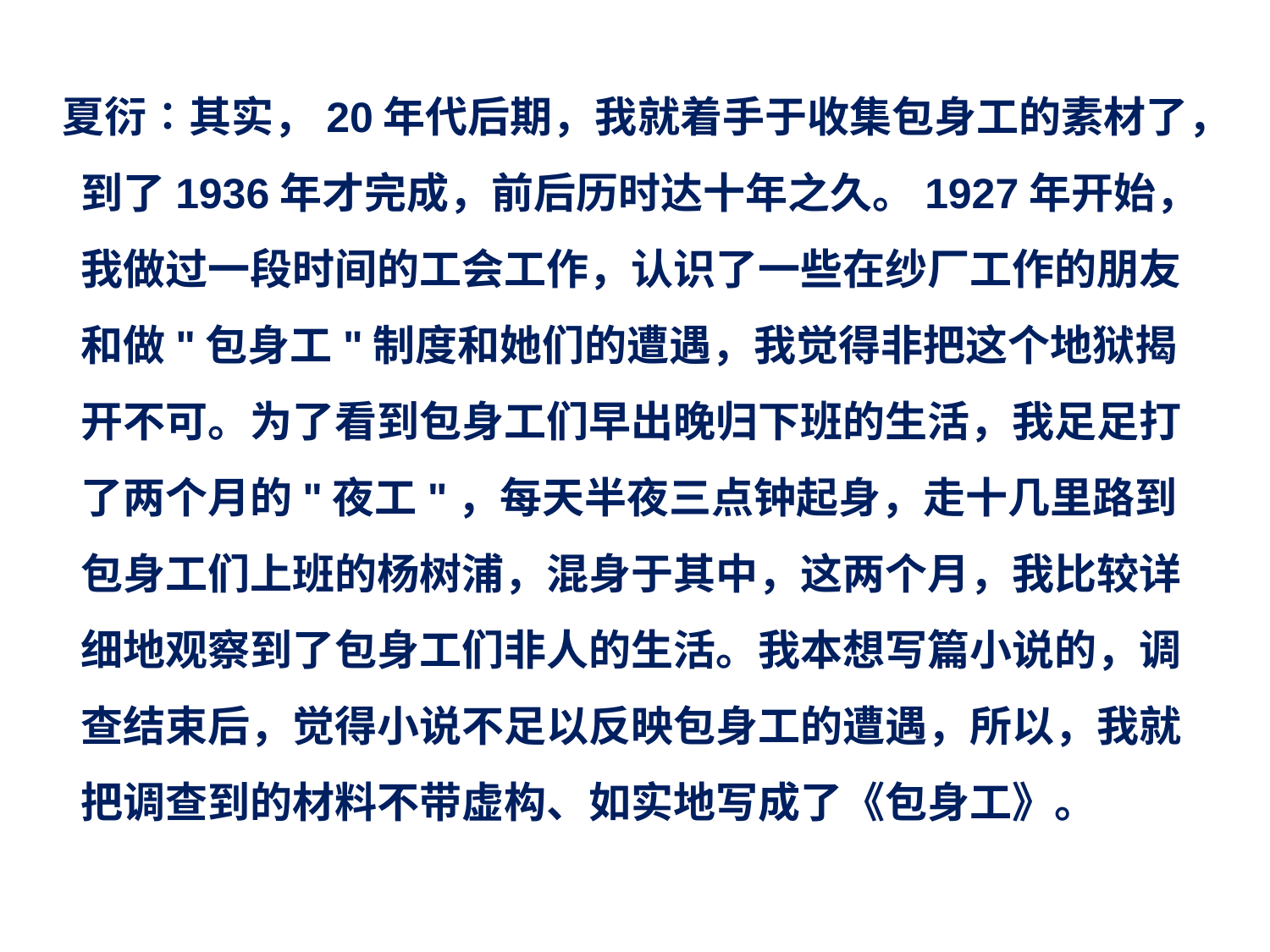

# 夏衍∶其实，20年代后期，我就着手于收集包身工的素材了，到了1936年才完成，前后历时达十年之久。1927年开始，我做过一段时间的工会工作，认识了一些在纱厂工作的朋友和做"包身工"制度和她们的遭遇，我觉得非把这个地狱揭开不可。为了看到包身工们早出晚归下班的生活，我足足打了两个月的"夜工"，每天半夜三点钟起身，走十几里路到包身工们上班的杨树浦，混身于其中，这两个月，我比较详细地观察到了包身工们非人的生活。我本想写篇小说的，调查结束后，觉得小说不足以反映包身工的遭遇，所以，我就把调查到的材料不带虚构、如实地写成了《包身工》。